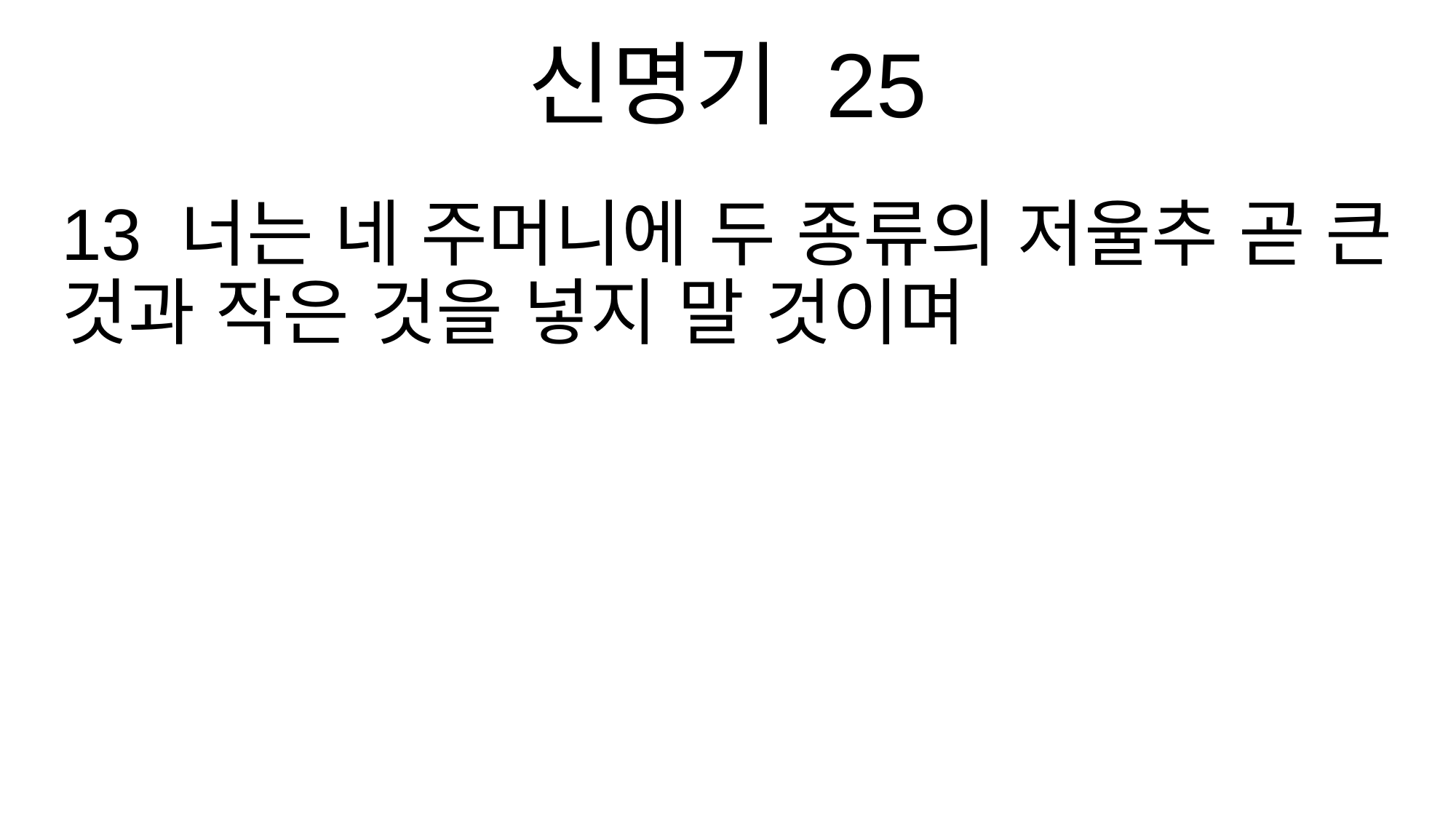

신명기 25
13 너는 네 주머니에 두 종류의 저울추 곧 큰 것과 작은 것을 넣지 말 것이며